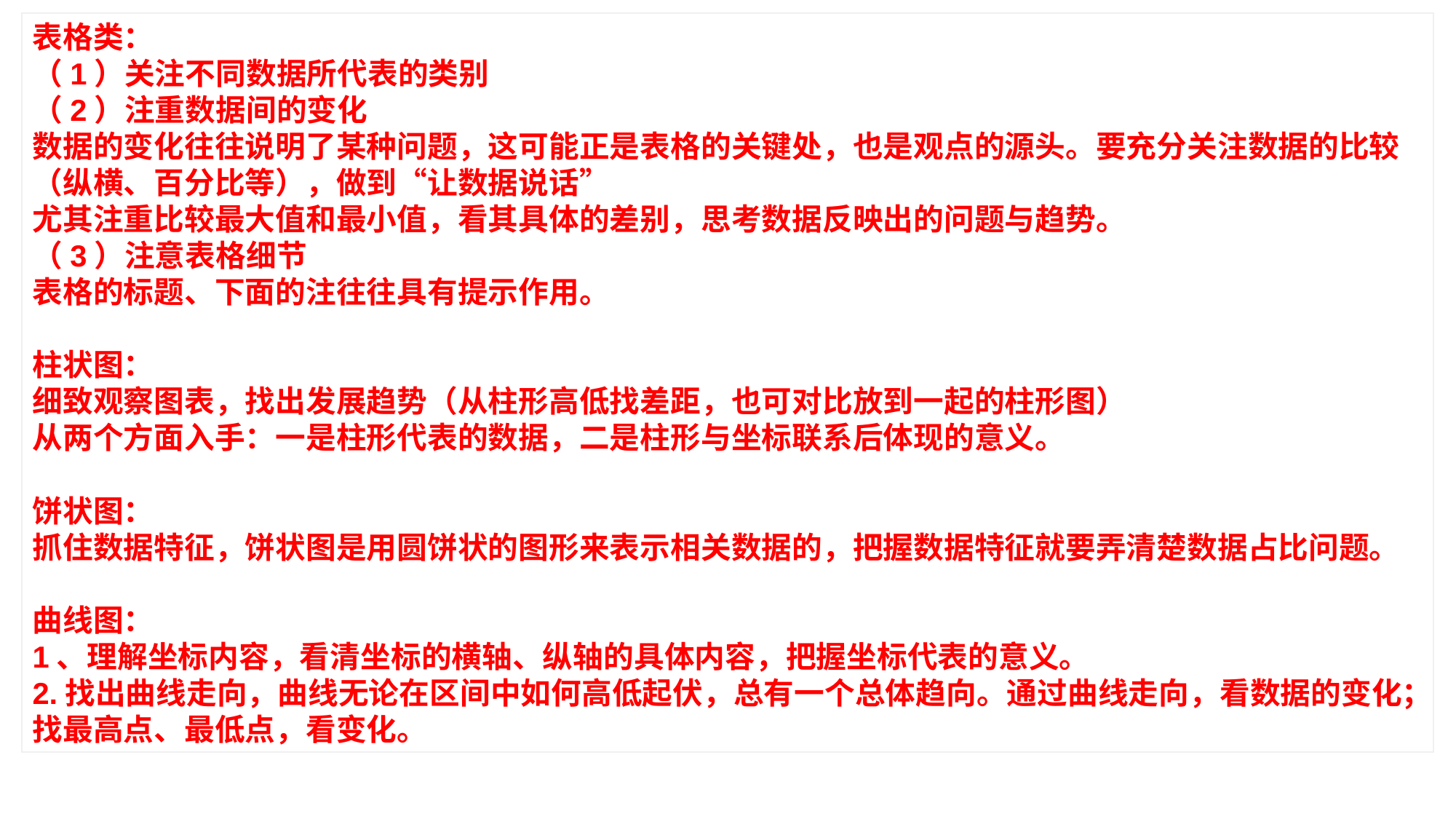

表格类：
（1）关注不同数据所代表的类别
（2）注重数据间的变化
数据的变化往往说明了某种问题，这可能正是表格的关键处，也是观点的源头。要充分关注数据的比较（纵横、百分比等），做到“让数据说话”
尤其注重比较最大值和最小值，看其具体的差别，思考数据反映出的问题与趋势。
（3）注意表格细节
表格的标题、下面的注往往具有提示作用。

柱状图：
细致观察图表，找出发展趋势（从柱形高低找差距，也可对比放到一起的柱形图）
从两个方面入手：一是柱形代表的数据，二是柱形与坐标联系后体现的意义。

饼状图：
抓住数据特征，饼状图是用圆饼状的图形来表示相关数据的，把握数据特征就要弄清楚数据占比问题。

曲线图：
1、理解坐标内容，看清坐标的横轴、纵轴的具体内容，把握坐标代表的意义。
2.找出曲线走向，曲线无论在区间中如何高低起伏，总有一个总体趋向。通过曲线走向，看数据的变化；找最高点、最低点，看变化。

Lorem ipsum dolor sit amet, consectetur adipisicing elit.
Lorem ipsum dolor sit amet, consectetur adipisicing elit.